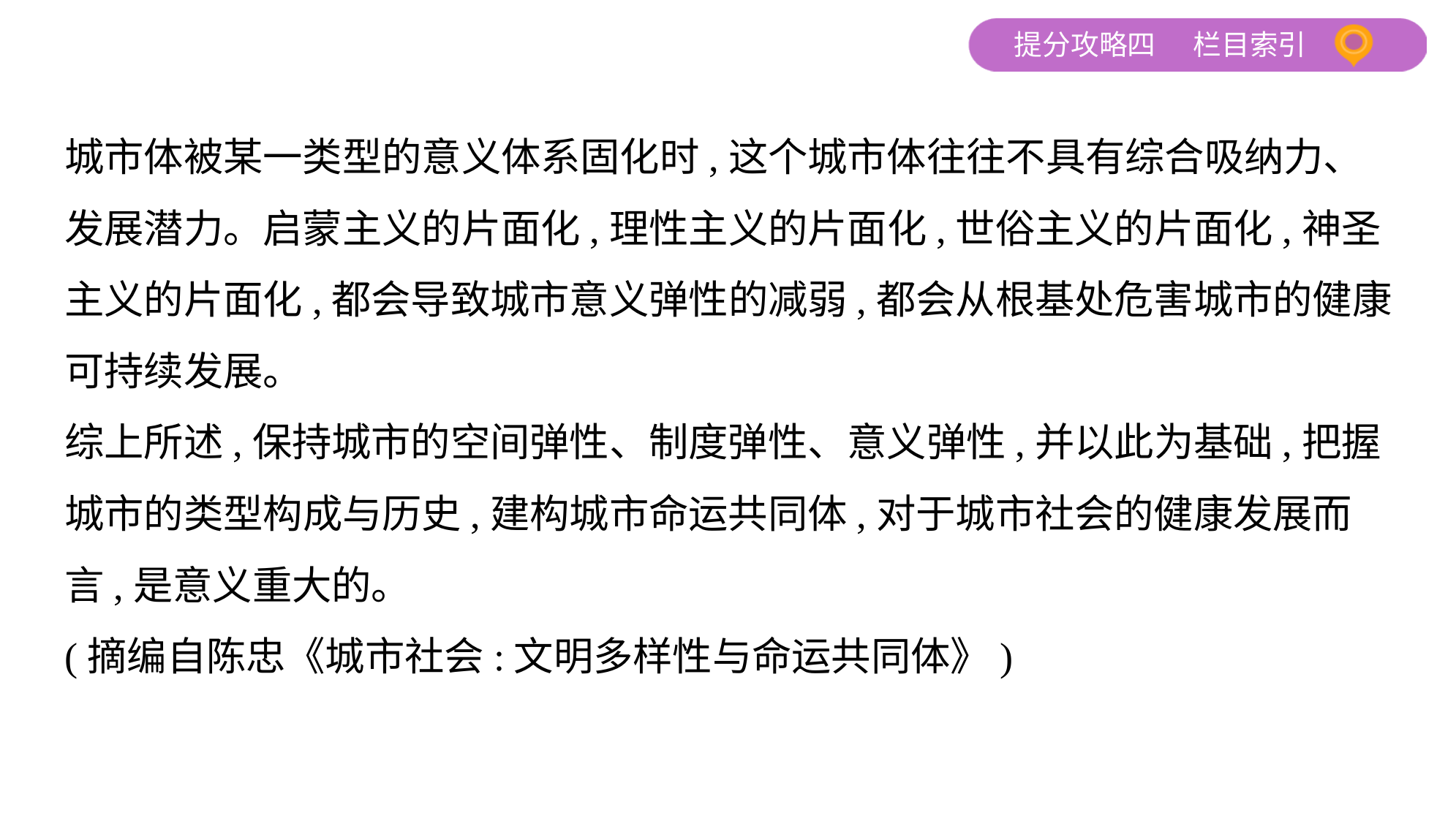

城市体被某一类型的意义体系固化时,这个城市体往往不具有综合吸纳力、
发展潜力。启蒙主义的片面化,理性主义的片面化,世俗主义的片面化,神圣
主义的片面化,都会导致城市意义弹性的减弱,都会从根基处危害城市的健康
可持续发展。
综上所述,保持城市的空间弹性、制度弹性、意义弹性,并以此为基础,把握
城市的类型构成与历史,建构城市命运共同体,对于城市社会的健康发展而
言,是意义重大的。
(摘编自陈忠《城市社会:文明多样性与命运共同体》)